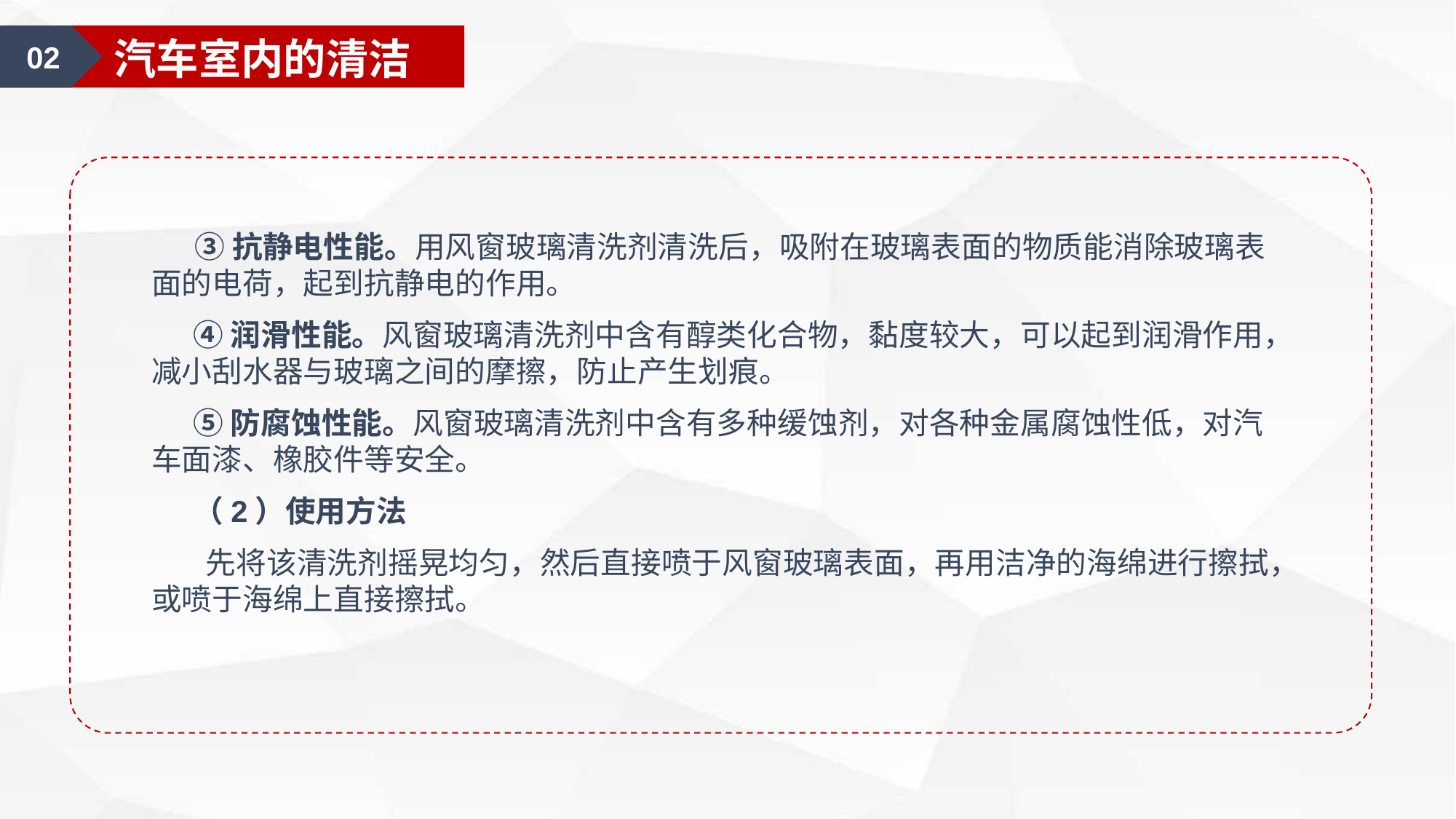

02
汽车室内的清洁

       ③抗静电性能。用风窗玻璃清洗剂清洗后，吸附在玻璃表面的物质能消除玻璃表面的电荷，起到抗静电的作用。
      ④润滑性能。风窗玻璃清洗剂中含有醇类化合物，黏度较大，可以起到润滑作用，减小刮水器与玻璃之间的摩擦，防止产生划痕。
      ⑤防腐蚀性能。风窗玻璃清洗剂中含有多种缓蚀剂，对各种金属腐蚀性低，对汽车面漆、橡胶件等安全。
     （2）使用方法
       先将该清洗剂摇晃均匀，然后直接喷于风窗玻璃表面，再用洁净的海绵进行擦拭，或喷于海绵上直接擦拭。